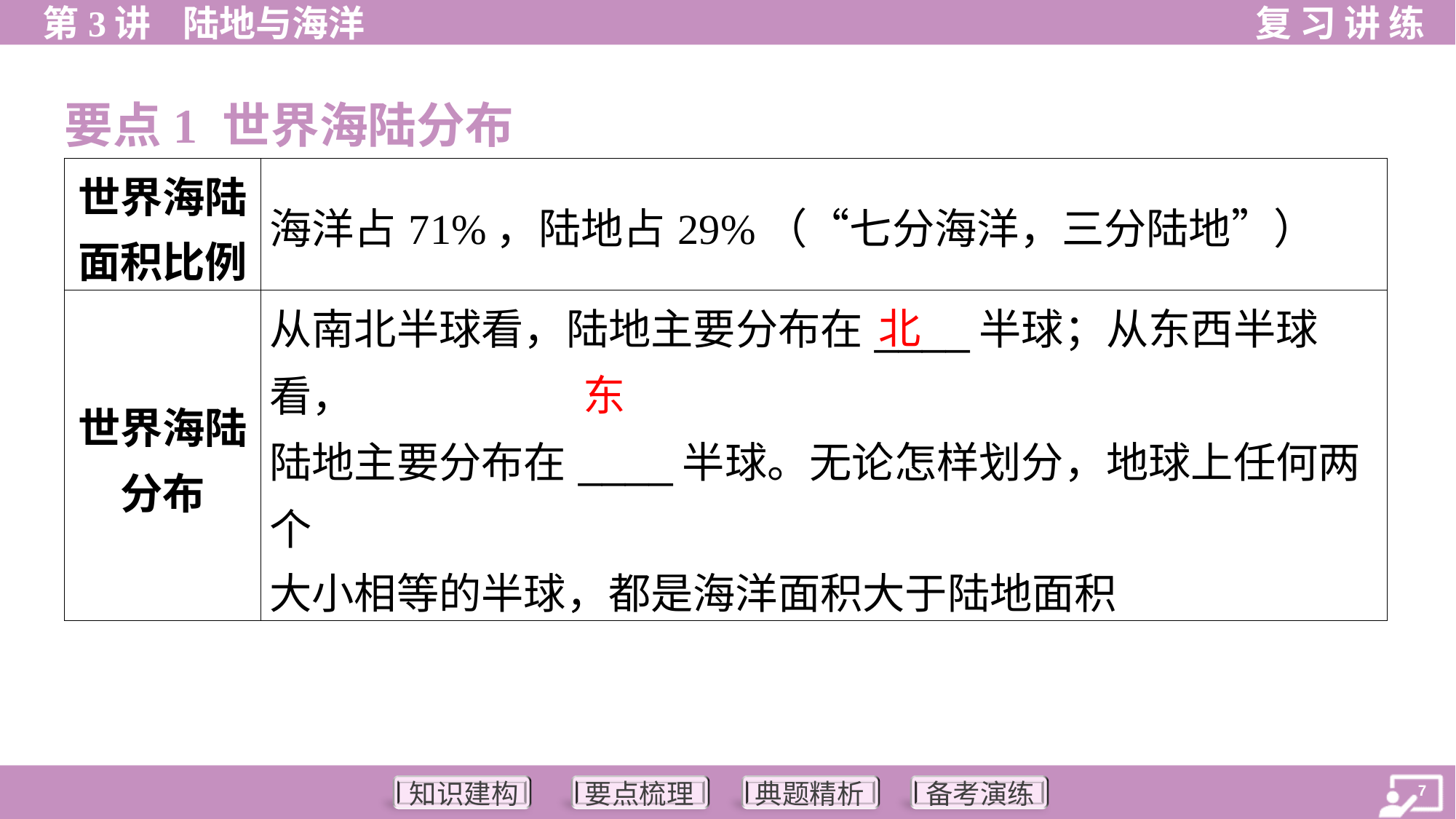

要点1 世界海陆分布
| 世界海陆 面积比例 | 海洋占71%，陆地占29%（“七分海洋，三分陆地”） |
| --- | --- |
| 世界海陆 分布 | 从南北半球看，陆地主要分布在\_\_\_\_半球；从东西半球看， 陆地主要分布在\_\_\_\_半球。无论怎样划分，地球上任何两个 大小相等的半球，都是海洋面积大于陆地面积 |
北
东